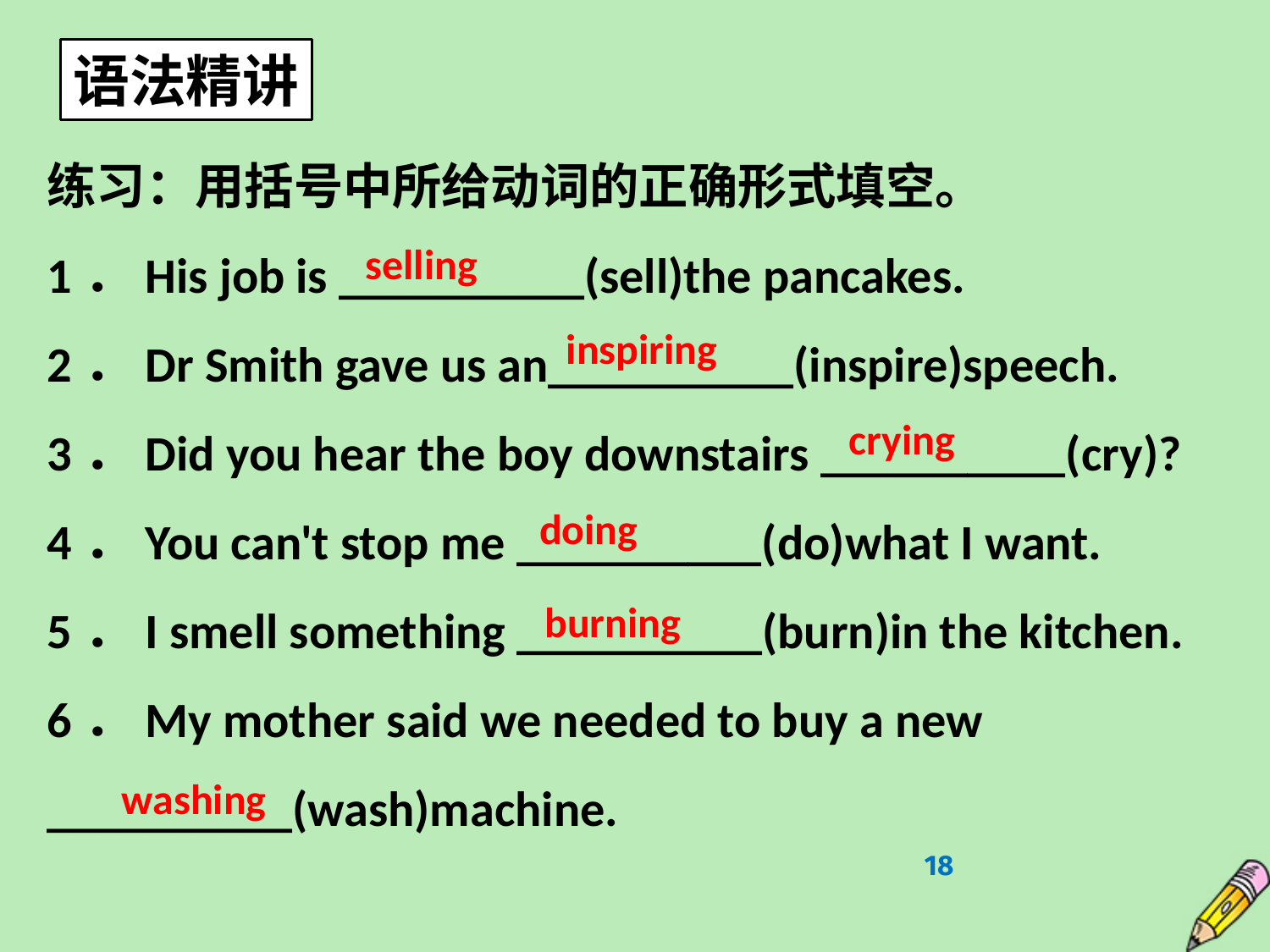

语法精讲
练习：用括号中所给动词的正确形式填空。
1．His job is __________(sell)the pancakes.
2．Dr Smith gave us an__________(inspire)speech.
3．Did you hear the boy downstairs __________(cry)?
4．You can't stop me __________(do)what I want.
5．I smell something __________(burn)in the kitchen.
6．My mother said we needed to buy a new __________(wash)machine.

selling
inspiring
crying
doing
burning
washing
18